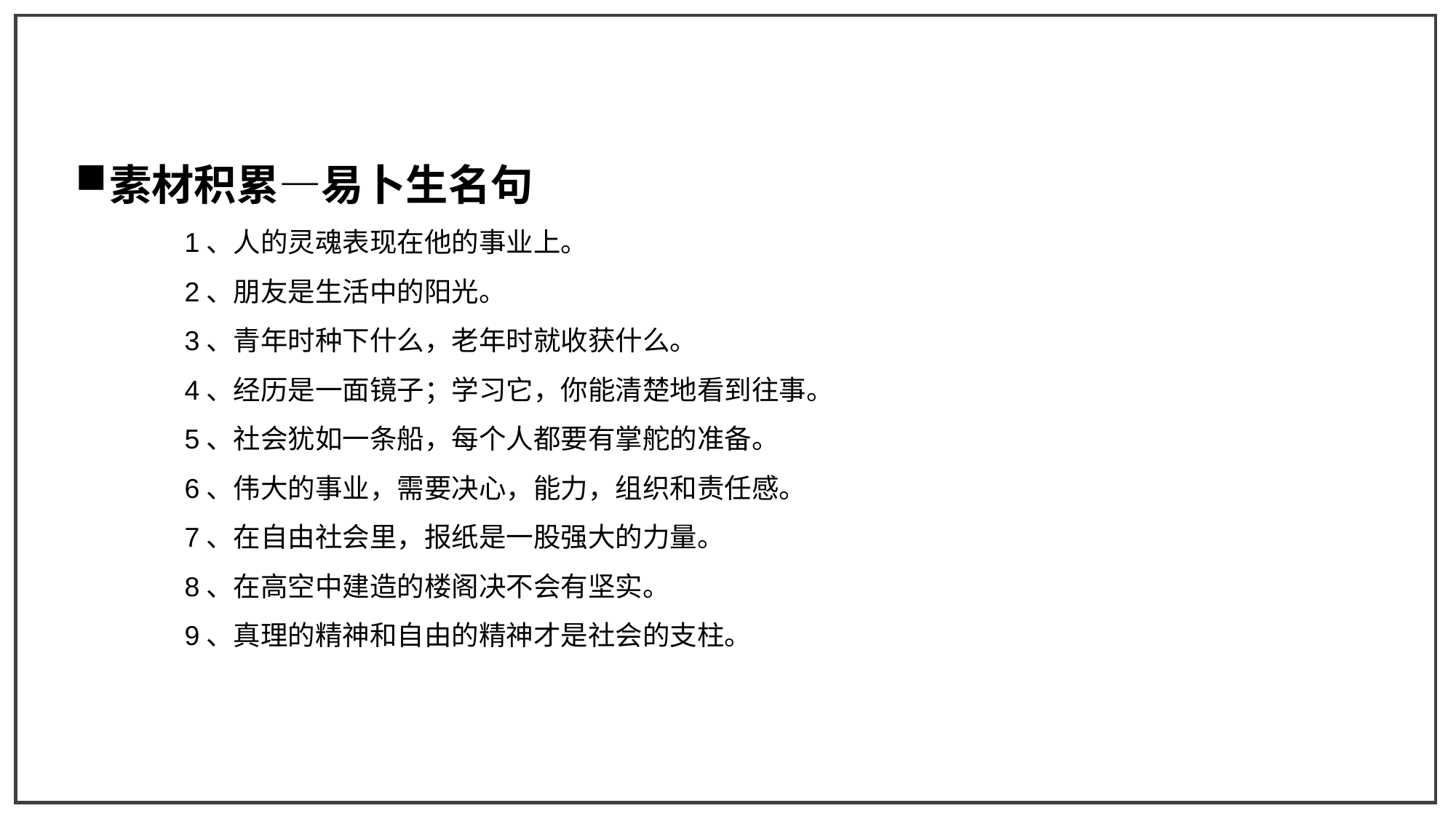

素材积累—易卜生名句
1、人的灵魂表现在他的事业上。
2、朋友是生活中的阳光。
3、青年时种下什么，老年时就收获什么。
4、经历是一面镜子；学习它，你能清楚地看到往事。
5、社会犹如一条船，每个人都要有掌舵的准备。
6、伟大的事业，需要决心，能力，组织和责任感。
7、在自由社会里，报纸是一股强大的力量。
8、在高空中建造的楼阁决不会有坚实。
9、真理的精神和自由的精神才是社会的支柱。